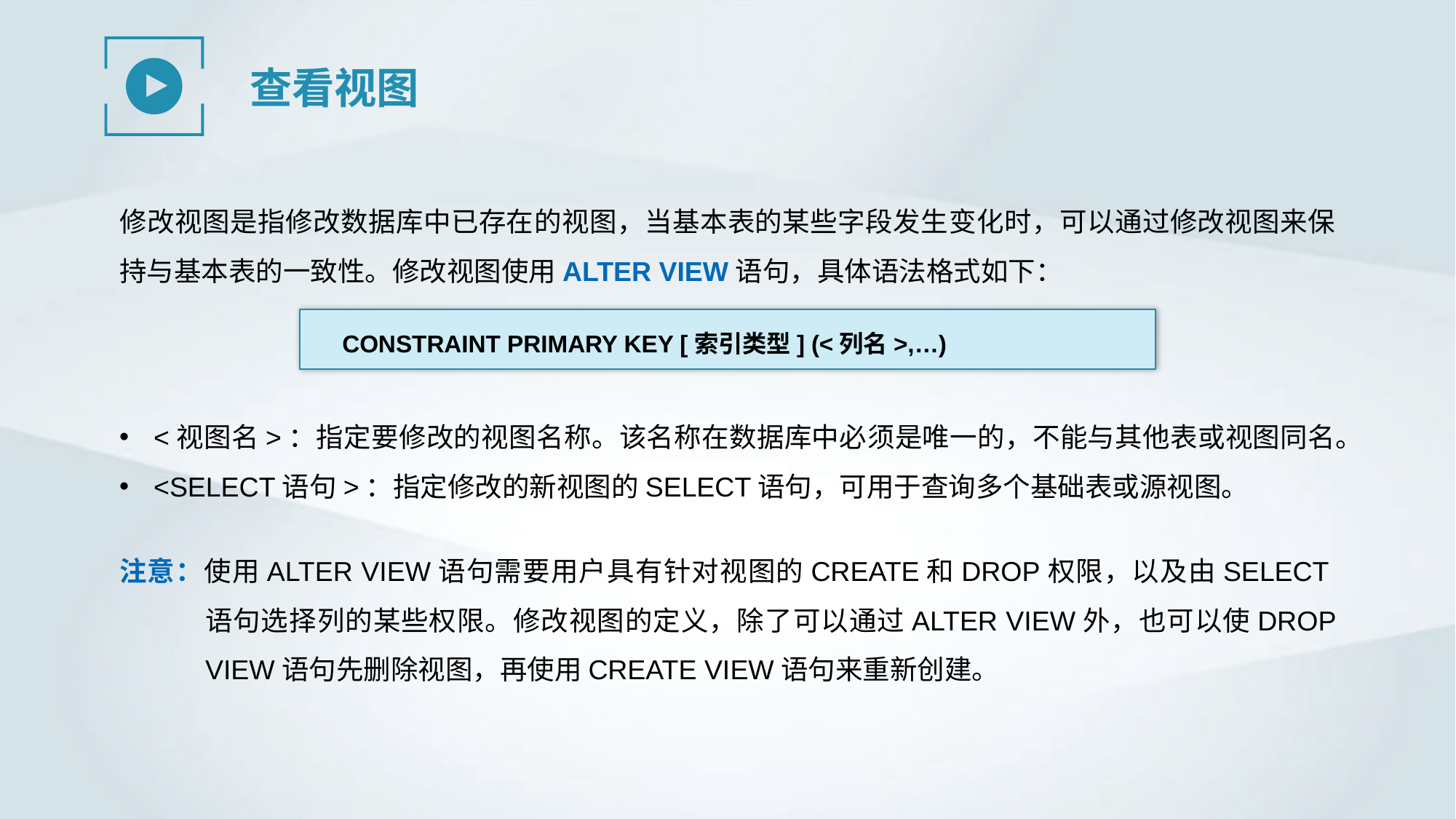

查看视图
修改视图是指修改数据库中已存在的视图，当基本表的某些字段发生变化时，可以通过修改视图来保持与基本表的一致性。修改视图使用ALTER VIEW语句，具体语法格式如下：
CONSTRAINT PRIMARY KEY [索引类型] (<列名>,…)
<视图名>：指定要修改的视图名称。该名称在数据库中必须是唯一的，不能与其他表或视图同名。
<SELECT语句>：指定修改的新视图的SELECT语句，可用于查询多个基础表或源视图。
注意：使用ALTER VIEW语句需要用户具有针对视图的CREATE和DROP权限，以及由SELECT语句选择列的某些权限。修改视图的定义，除了可以通过ALTER VIEW外，也可以使DROP VIEW语句先删除视图，再使用CREATE VIEW语句来重新创建。